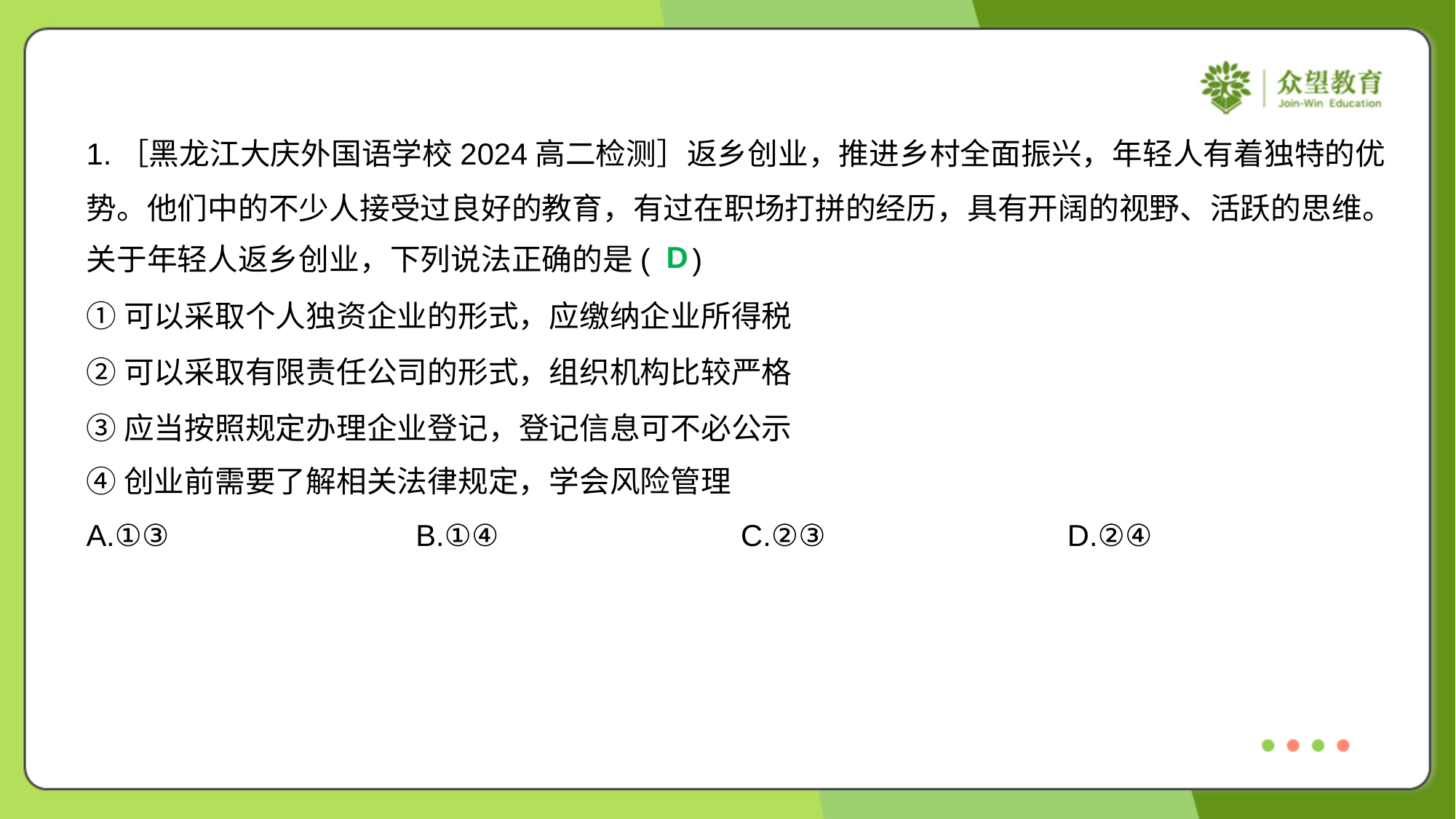

1.［黑龙江大庆外国语学校2024高二检测］返乡创业，推进乡村全面振兴，年轻人有着独特的优
势。他们中的不少人接受过良好的教育，有过在职场打拼的经历，具有开阔的视野、活跃的思维。
关于年轻人返乡创业，下列说法正确的是(     )
D
①可以采取个人独资企业的形式，应缴纳企业所得税
②可以采取有限责任公司的形式，组织机构比较严格
③应当按照规定办理企业登记，登记信息可不必公示
④创业前需要了解相关法律规定，学会风险管理
A.①③	B.①④	C.②③	D.②④